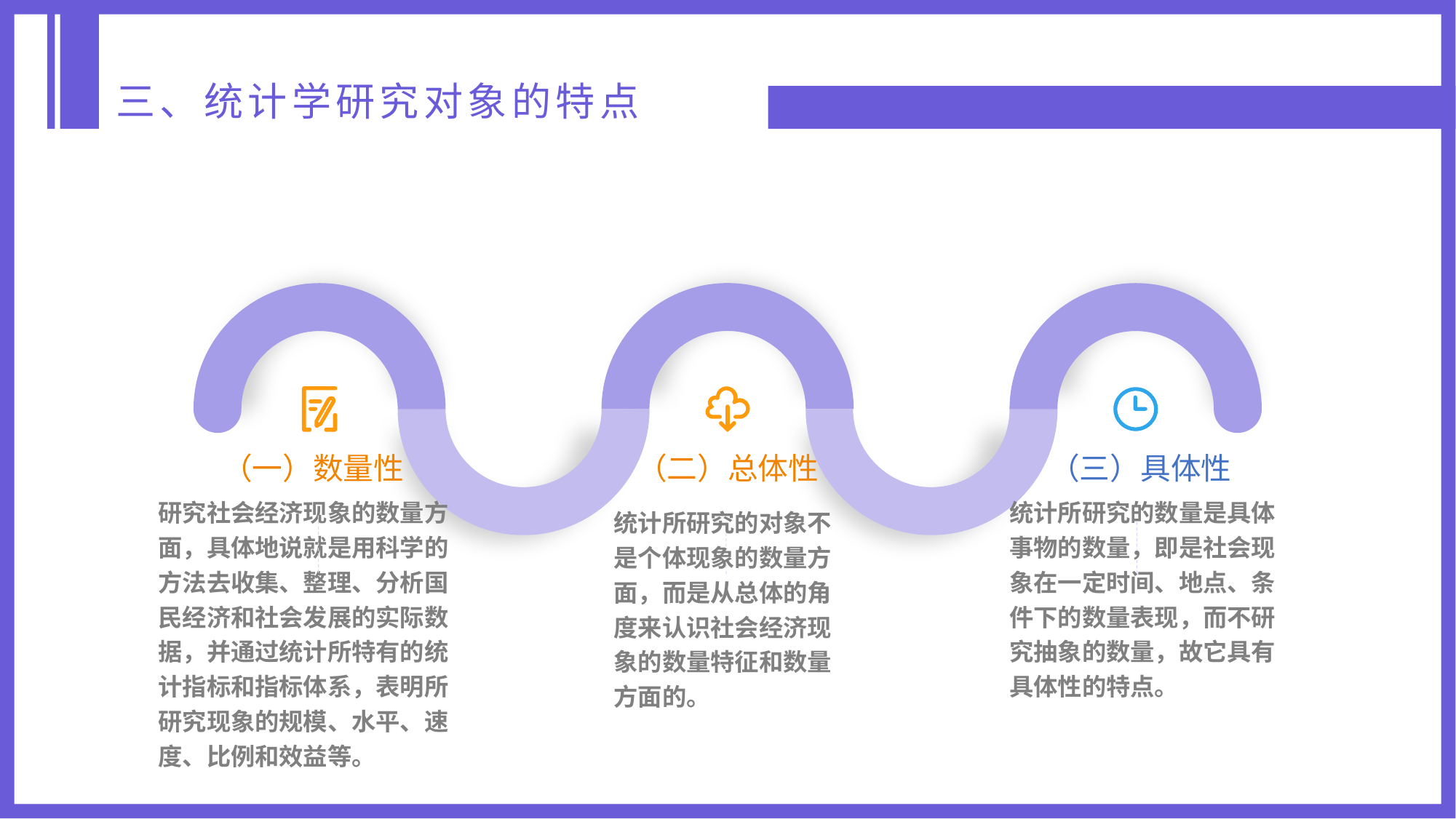

三、统计学研究对象的特点

（二）总体性
（一）数量性
（三）具体性
研究社会经济现象的数量方面，具体地说就是用科学的方法去收集、整理、分析国民经济和社会发展的实际数据，并通过统计所特有的统计指标和指标体系，表明所研究现象的规模、水平、速度、比例和效益等。
统计所研究的数量是具体事物的数量，即是社会现象在一定时间、地点、条件下的数量表现，而不研究抽象的数量，故它具有具体性的特点。
统计所研究的对象不是个体现象的数量方面，而是从总体的角度来认识社会经济现象的数量特征和数量方面的。